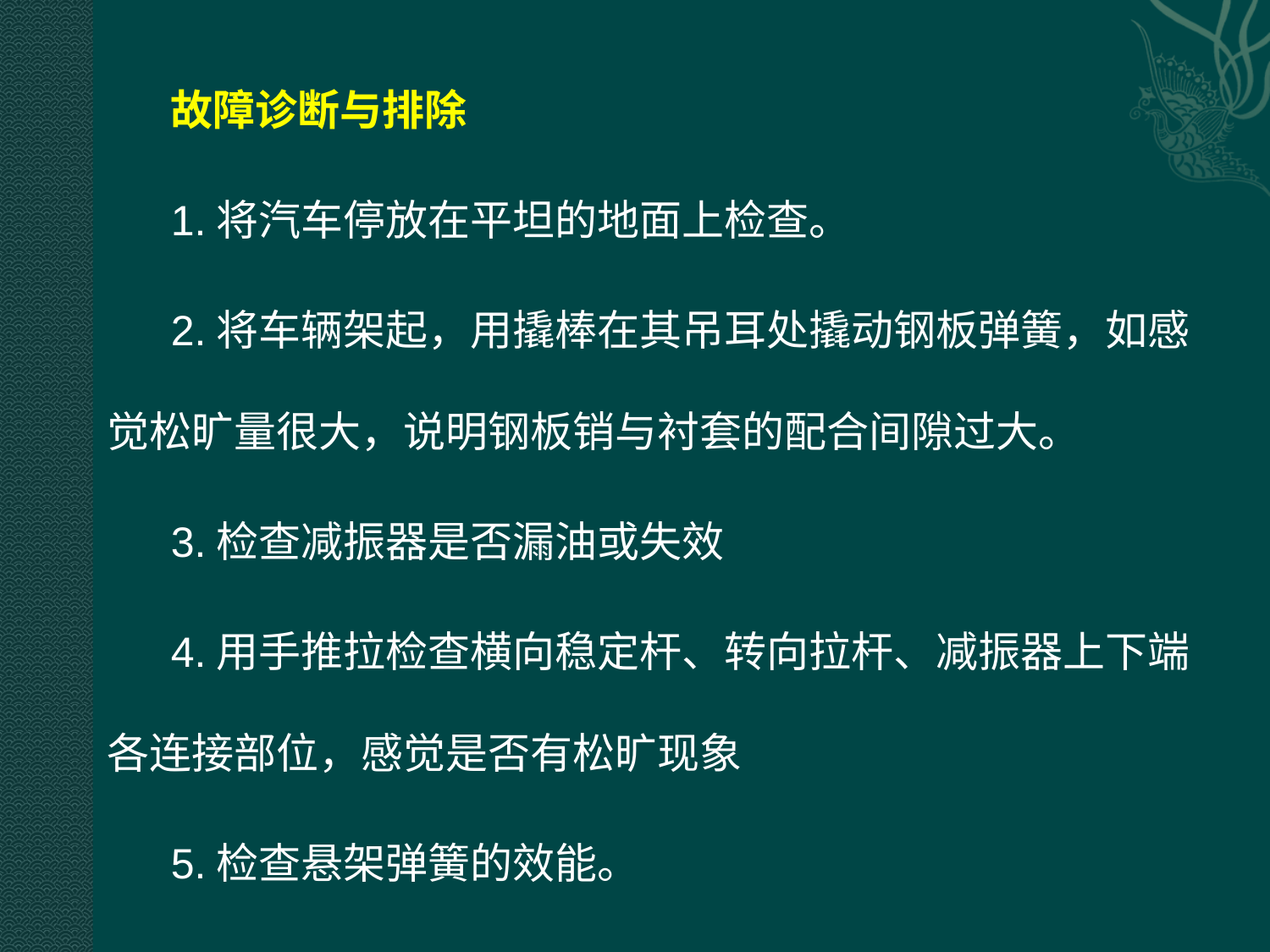

故障诊断与排除
1.将汽车停放在平坦的地面上检查。
2.将车辆架起，用撬棒在其吊耳处撬动钢板弹簧，如感觉松旷量很大，说明钢板销与衬套的配合间隙过大。
3.检查减振器是否漏油或失效
4.用手推拉检查横向稳定杆、转向拉杆、减振器上下端各连接部位，感觉是否有松旷现象
5.检查悬架弹簧的效能。